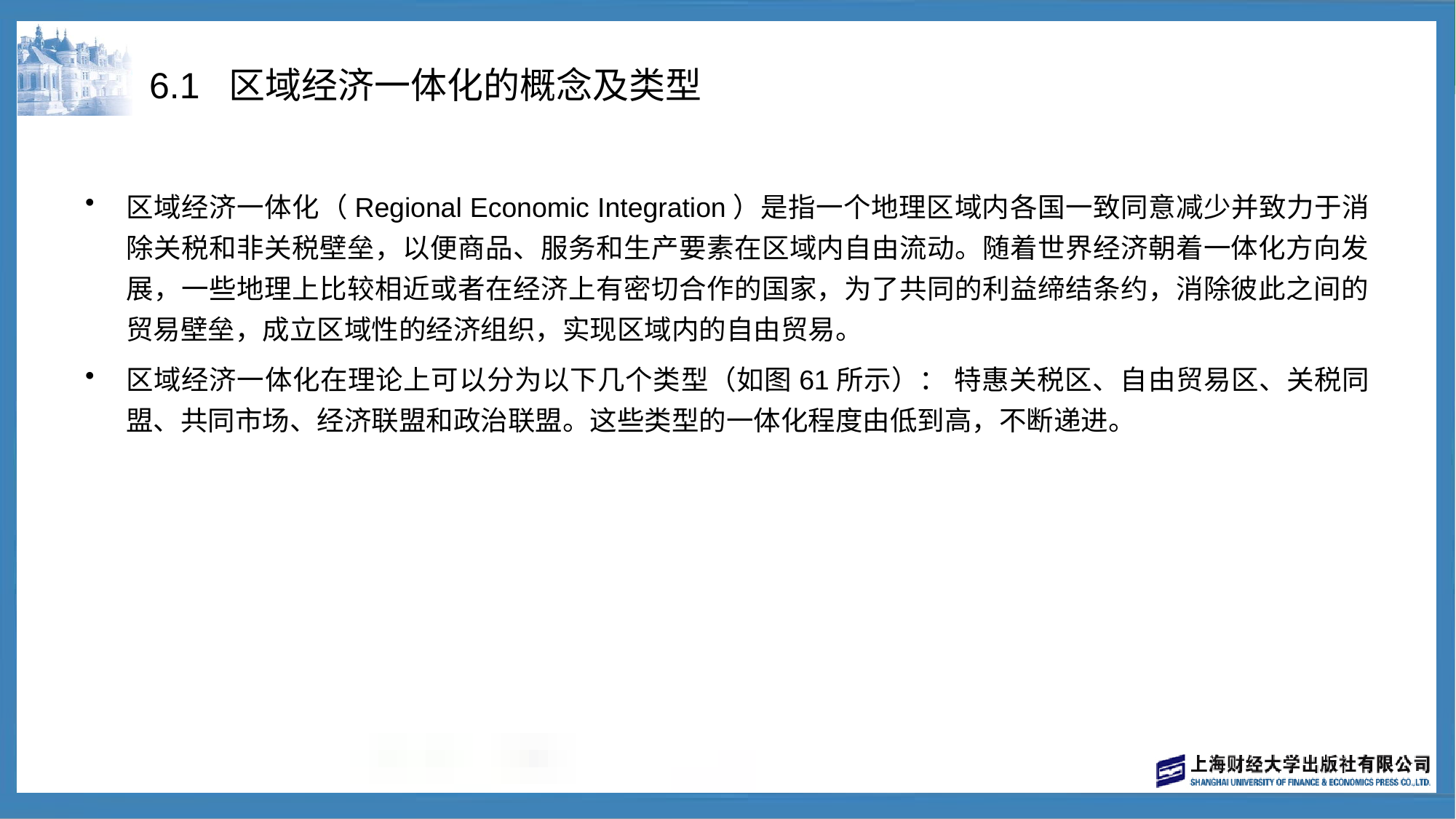

# 6.1  区域经济一体化的概念及类型
区域经济一体化（Regional Economic Integration）是指一个地理区域内各国一致同意减少并致力于消除关税和非关税壁垒，以便商品、服务和生产要素在区域内自由流动。随着世界经济朝着一体化方向发展，一些地理上比较相近或者在经济上有密切合作的国家，为了共同的利益缔结条约，消除彼此之间的贸易壁垒，成立区域性的经济组织，实现区域内的自由贸易。
区域经济一体化在理论上可以分为以下几个类型（如图61所示）： 特惠关税区、自由贸易区、关税同盟、共同市场、经济联盟和政治联盟。这些类型的一体化程度由低到高，不断递进。